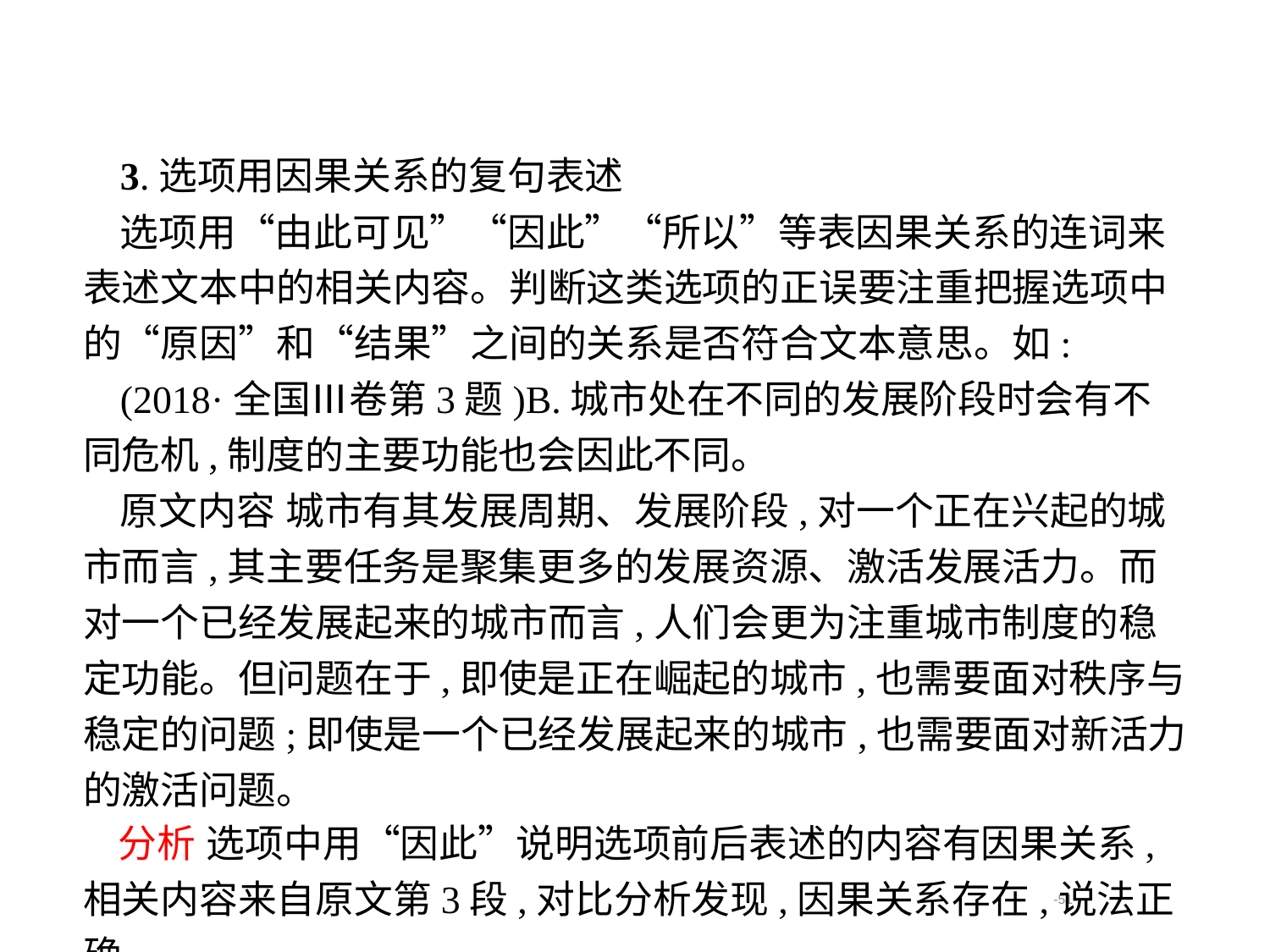

3.选项用因果关系的复句表述
选项用“由此可见”“因此”“所以”等表因果关系的连词来表述文本中的相关内容。判断这类选项的正误要注重把握选项中的“原因”和“结果”之间的关系是否符合文本意思。如:
(2018·全国Ⅲ卷第3题)B.城市处在不同的发展阶段时会有不同危机,制度的主要功能也会因此不同。
原文内容 城市有其发展周期、发展阶段,对一个正在兴起的城市而言,其主要任务是聚集更多的发展资源、激活发展活力。而对一个已经发展起来的城市而言,人们会更为注重城市制度的稳定功能。但问题在于,即使是正在崛起的城市,也需要面对秩序与稳定的问题;即使是一个已经发展起来的城市,也需要面对新活力的激活问题。
   分析 选项中用“因此”说明选项前后表述的内容有因果关系,相关内容来自原文第3段,对比分析发现,因果关系存在,说法正确。
-51-